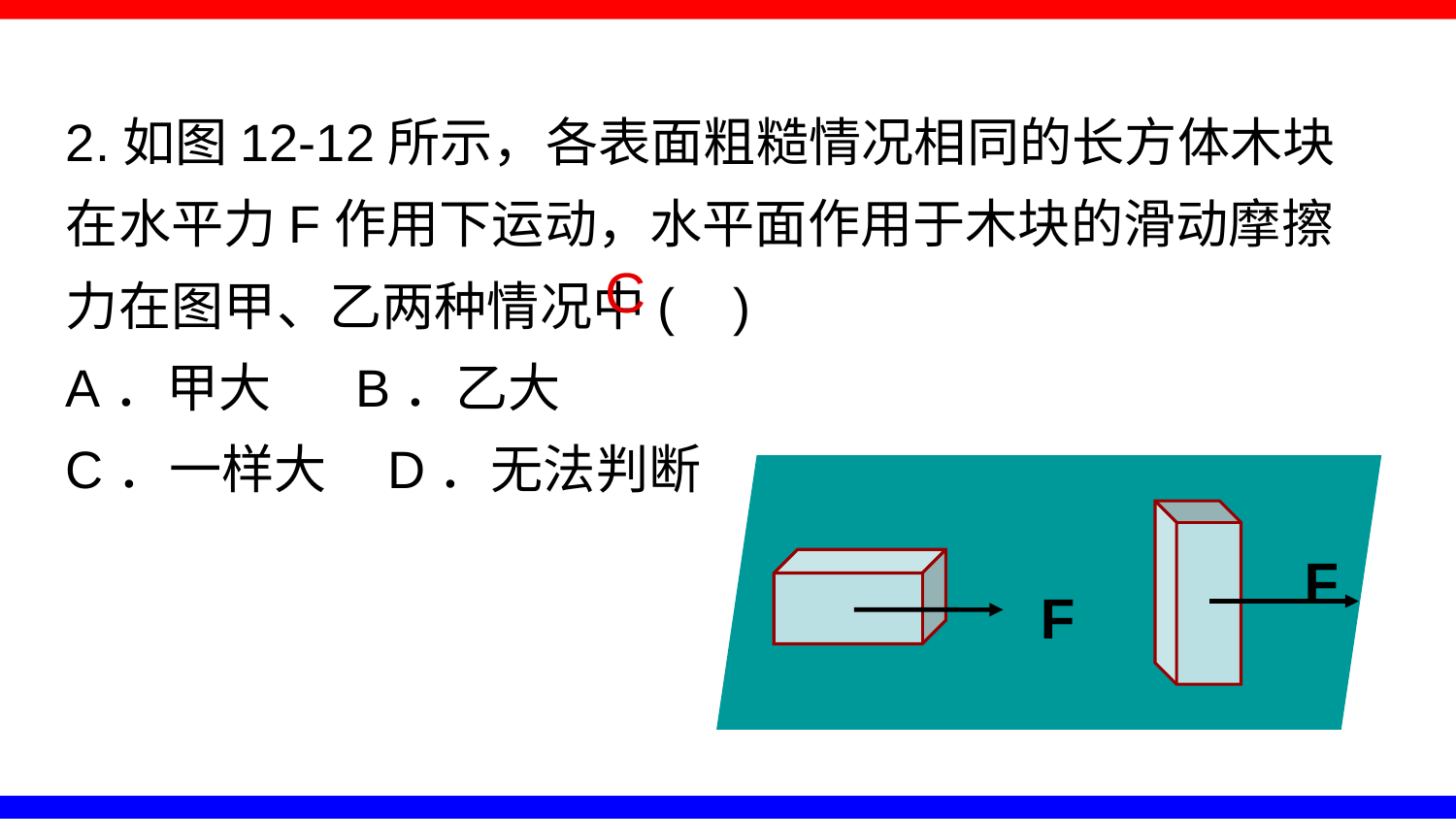

2.如图12-12所示，各表面粗糙情况相同的长方体木块在水平力F作用下运动，水平面作用于木块的滑动摩擦力在图甲、乙两种情况中(    )
A．甲大      B．乙大
C．一样大    D．无法判断
C

F

F